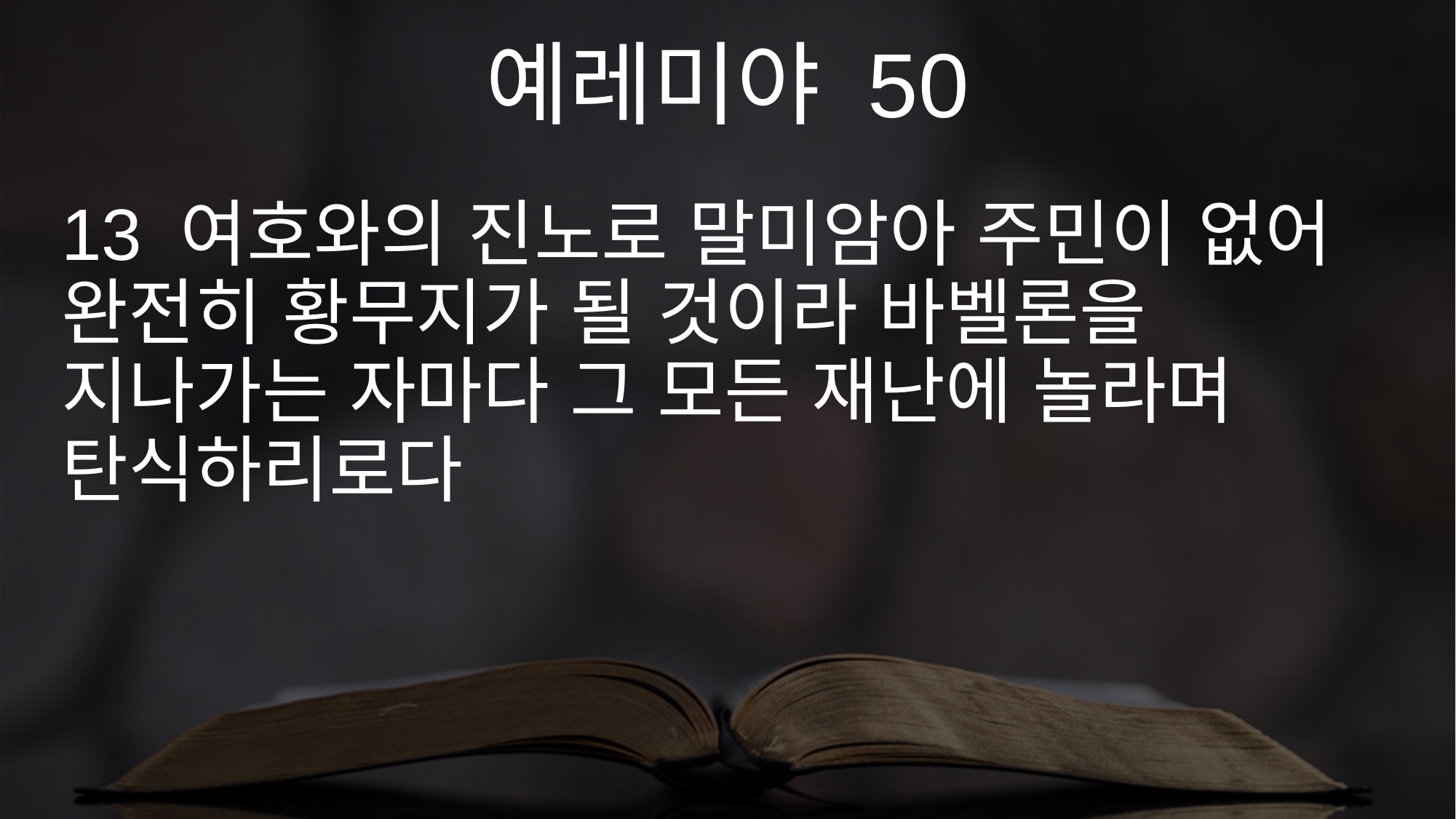

예레미야 50
13 여호와의 진노로 말미암아 주민이 없어 완전히 황무지가 될 것이라 바벨론을 지나가는 자마다 그 모든 재난에 놀라며 탄식하리로다